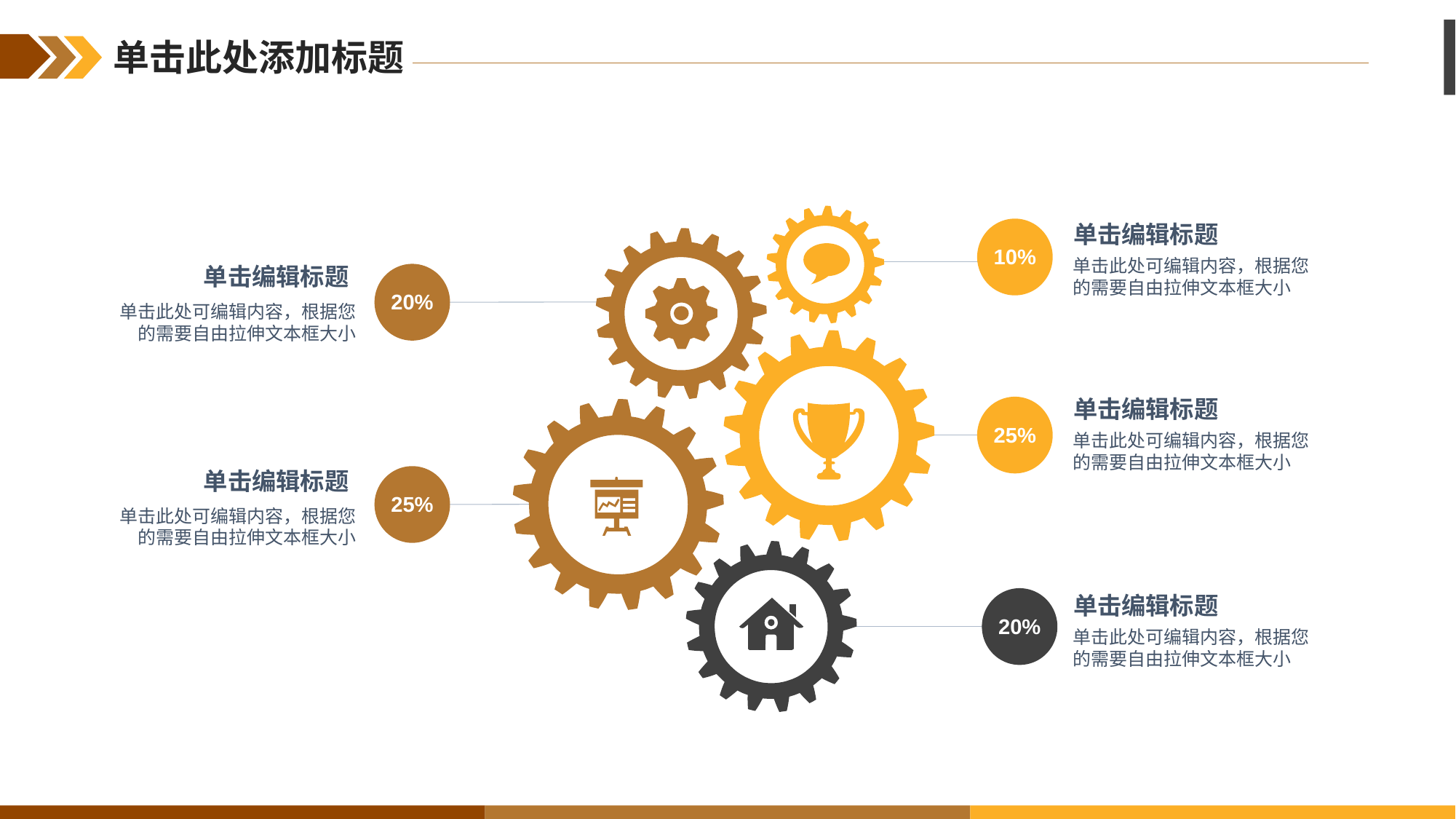

单击此处添加标题

单击编辑标题

10%

单击此处可编辑内容，根据您的需要自由拉伸文本框大小
单击编辑标题

20%
单击此处可编辑内容，根据您的需要自由拉伸文本框大小

单击编辑标题

25%
单击此处可编辑内容，根据您的需要自由拉伸文本框大小

单击编辑标题

25%
单击此处可编辑内容，根据您的需要自由拉伸文本框大小

单击编辑标题

20%
单击此处可编辑内容，根据您的需要自由拉伸文本框大小